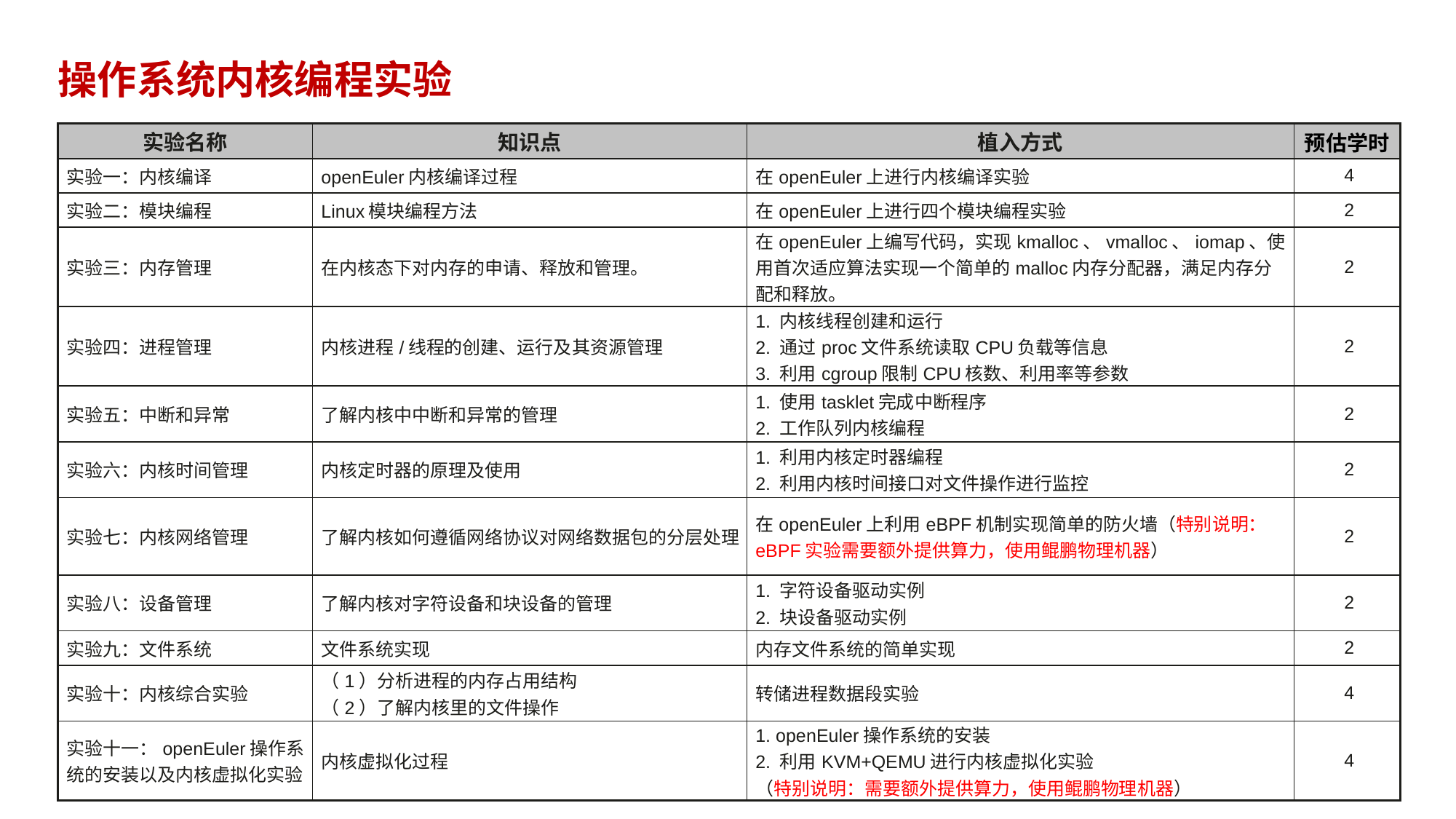

# 操作系统内核编程实验
| 实验名称 | 知识点 | 植入方式 | 预估学时 |
| --- | --- | --- | --- |
| 实验一：内核编译 | openEuler内核编译过程 | 在openEuler上进行内核编译实验 | 4 |
| 实验二：模块编程 | Linux模块编程方法 | 在openEuler上进行四个模块编程实验 | 2 |
| 实验三：内存管理 | 在内核态下对内存的申请、释放和管理。 | 在openEuler上编写代码，实现kmalloc、vmalloc、iomap、使用首次适应算法实现一个简单的malloc内存分配器，满足内存分配和释放。 | 2 |
| 实验四：进程管理 | 内核进程/线程的创建、运行及其资源管理 | 1. 内核线程创建和运行 2. 通过proc文件系统读取CPU负载等信息 3. 利用cgroup限制CPU核数、利用率等参数 | 2 |
| 实验五：中断和异常 | 了解内核中中断和异常的管理 | 1. 使用tasklet完成中断程序 2. 工作队列内核编程 | 2 |
| 实验六：内核时间管理 | 内核定时器的原理及使用 | 1. 利用内核定时器编程 2. 利用内核时间接口对文件操作进行监控 | 2 |
| 实验七：内核网络管理 | 了解内核如何遵循网络协议对网络数据包的分层处理 | 在openEuler上利用eBPF机制实现简单的防火墙（特别说明：eBPF实验需要额外提供算力，使用鲲鹏物理机器） | 2 |
| 实验八：设备管理 | 了解内核对字符设备和块设备的管理 | 1. 字符设备驱动实例 2. 块设备驱动实例 | 2 |
| 实验九：文件系统 | 文件系统实现 | 内存文件系统的简单实现 | 2 |
| 实验十：内核综合实验 | （1）分析进程的内存占用结构 （2）了解内核里的文件操作 | 转储进程数据段实验 | 4 |
| 实验十一：openEuler操作系统的安装以及内核虚拟化实验 | 内核虚拟化过程 | 1. openEuler操作系统的安装 2. 利用KVM+QEMU进行内核虚拟化实验 （特别说明：需要额外提供算力，使用鲲鹏物理机器） | 4 |